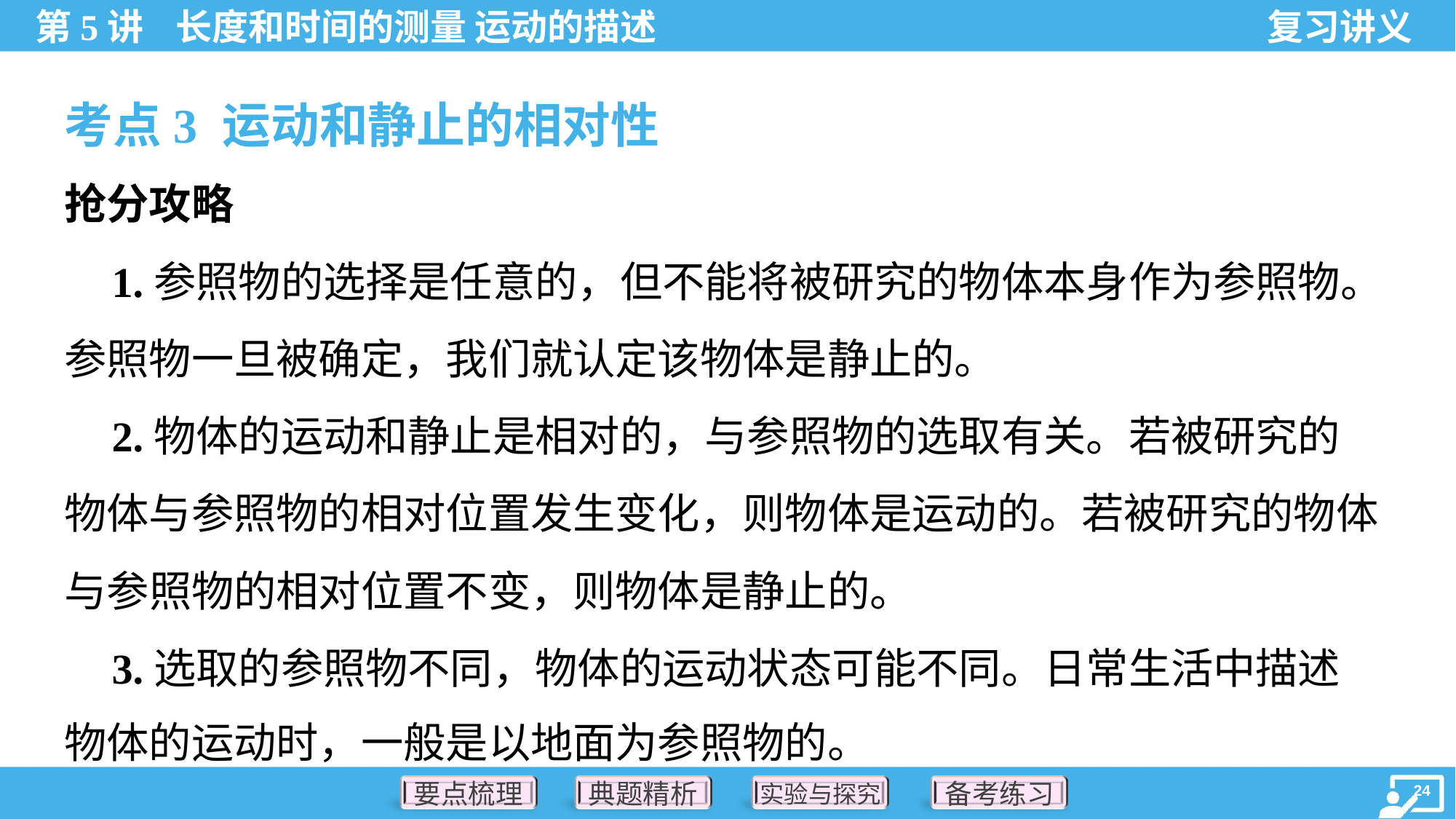

考点3 运动和静止的相对性
抢分攻略
    1.参照物的选择是任意的，但不能将被研究的物体本身作为参照物。
参照物一旦被确定，我们就认定该物体是静止的。
    2.物体的运动和静止是相对的，与参照物的选取有关。若被研究的
物体与参照物的相对位置发生变化，则物体是运动的。若被研究的物体
与参照物的相对位置不变，则物体是静止的。
    3.选取的参照物不同，物体的运动状态可能不同。日常生活中描述
物体的运动时，一般是以地面为参照物的。